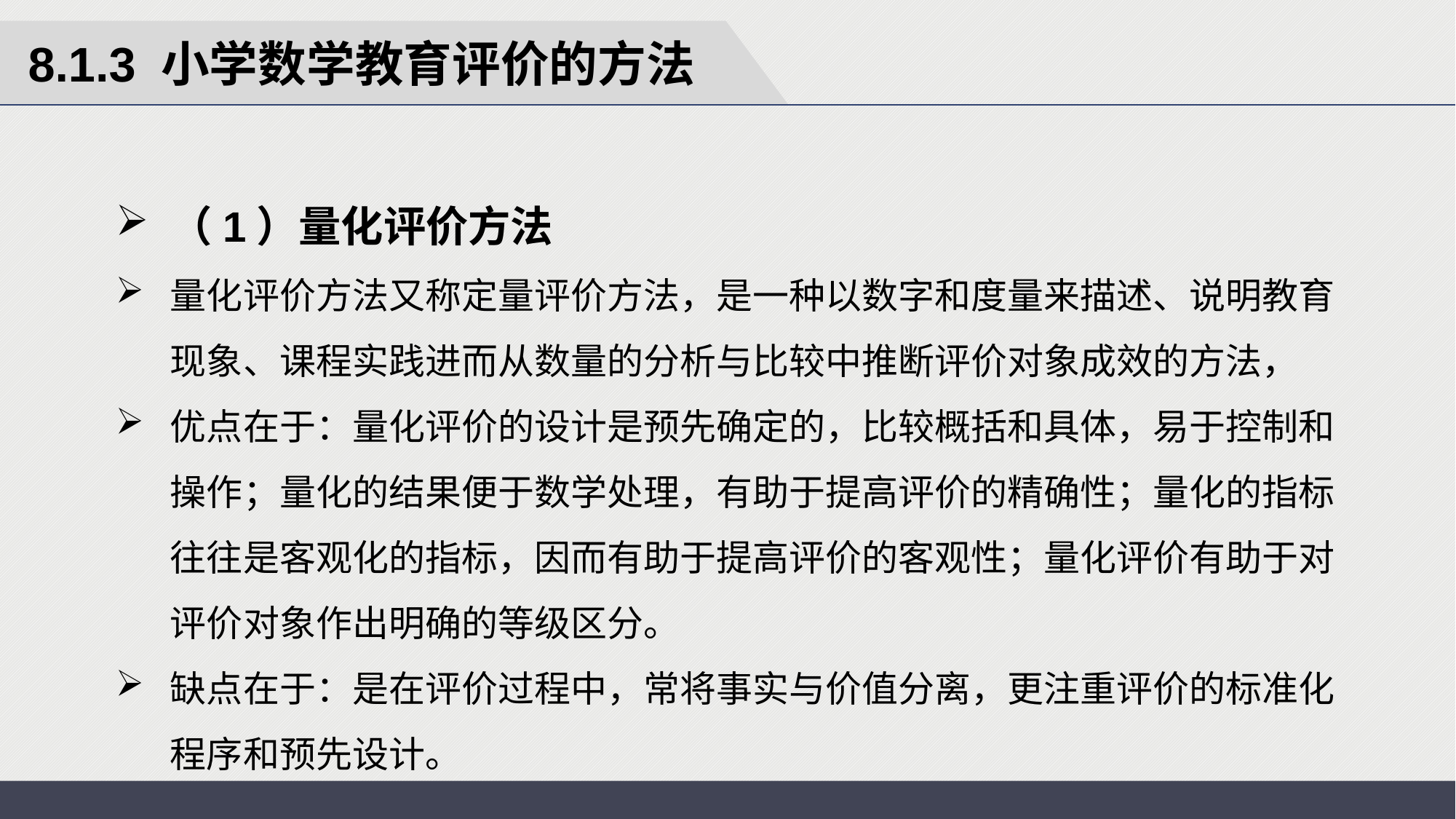

8.1.3 小学数学教育评价的方法
（1）量化评价方法
量化评价方法又称定量评价方法，是一种以数字和度量来描述、说明教育现象、课程实践进而从数量的分析与比较中推断评价对象成效的方法，
优点在于：量化评价的设计是预先确定的，比较概括和具体，易于控制和操作；量化的结果便于数学处理，有助于提高评价的精确性；量化的指标往往是客观化的指标，因而有助于提高评价的客观性；量化评价有助于对评价对象作出明确的等级区分。
缺点在于：是在评价过程中，常将事实与价值分离，更注重评价的标准化程序和预先设计。